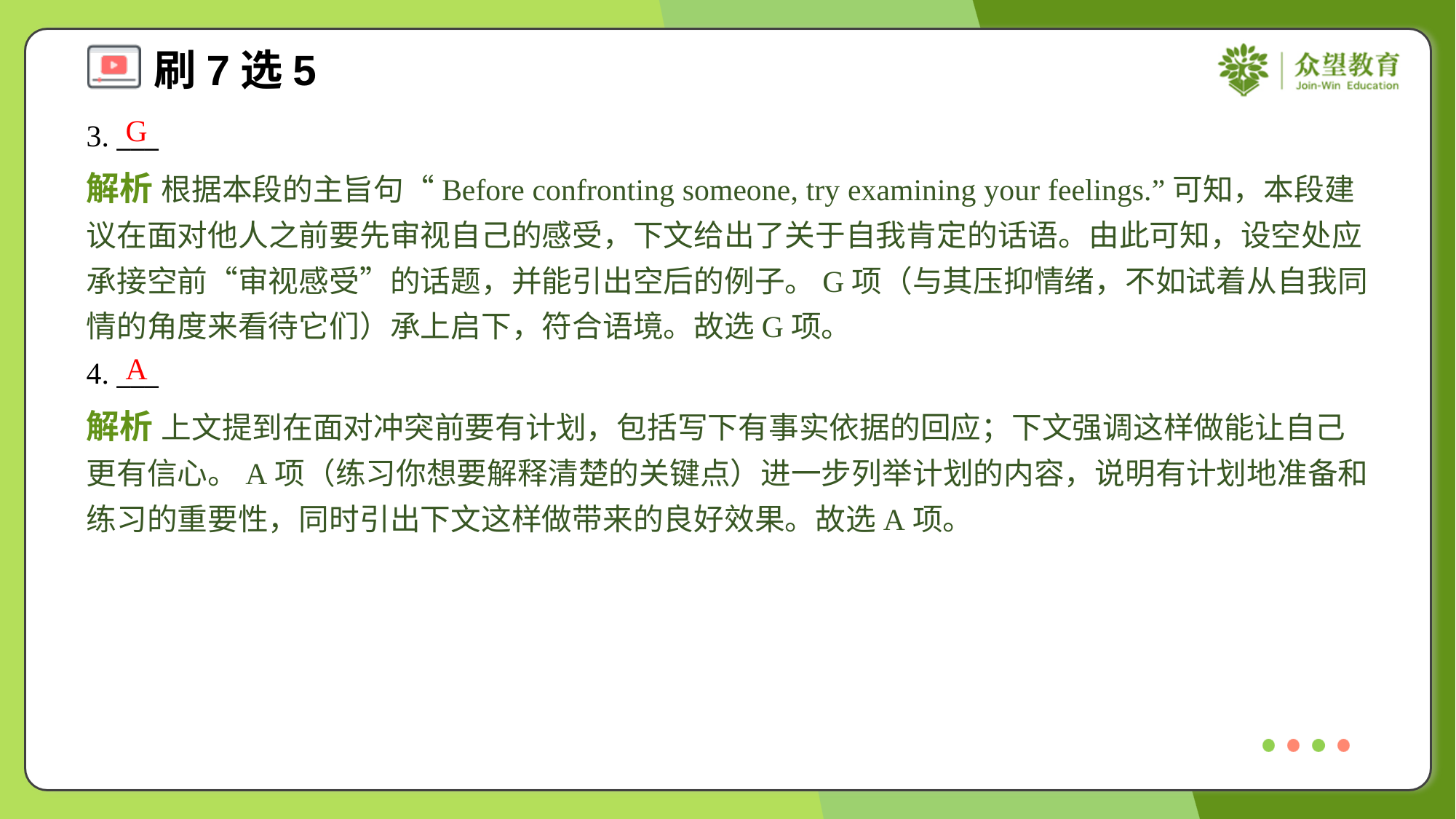

G
3. ___
解析 根据本段的主旨句“Before confronting someone, try examining your feelings.”可知，本段建议在面对他人之前要先审视自己的感受，下文给出了关于自我肯定的话语。由此可知，设空处应承接空前“审视感受”的话题，并能引出空后的例子。G项（与其压抑情绪，不如试着从自我同情的角度来看待它们）承上启下，符合语境。故选G项。
A
4. ___
解析 上文提到在面对冲突前要有计划，包括写下有事实依据的回应；下文强调这样做能让自己更有信心。A项（练习你想要解释清楚的关键点）进一步列举计划的内容，说明有计划地准备和练习的重要性，同时引出下文这样做带来的良好效果。故选A项。